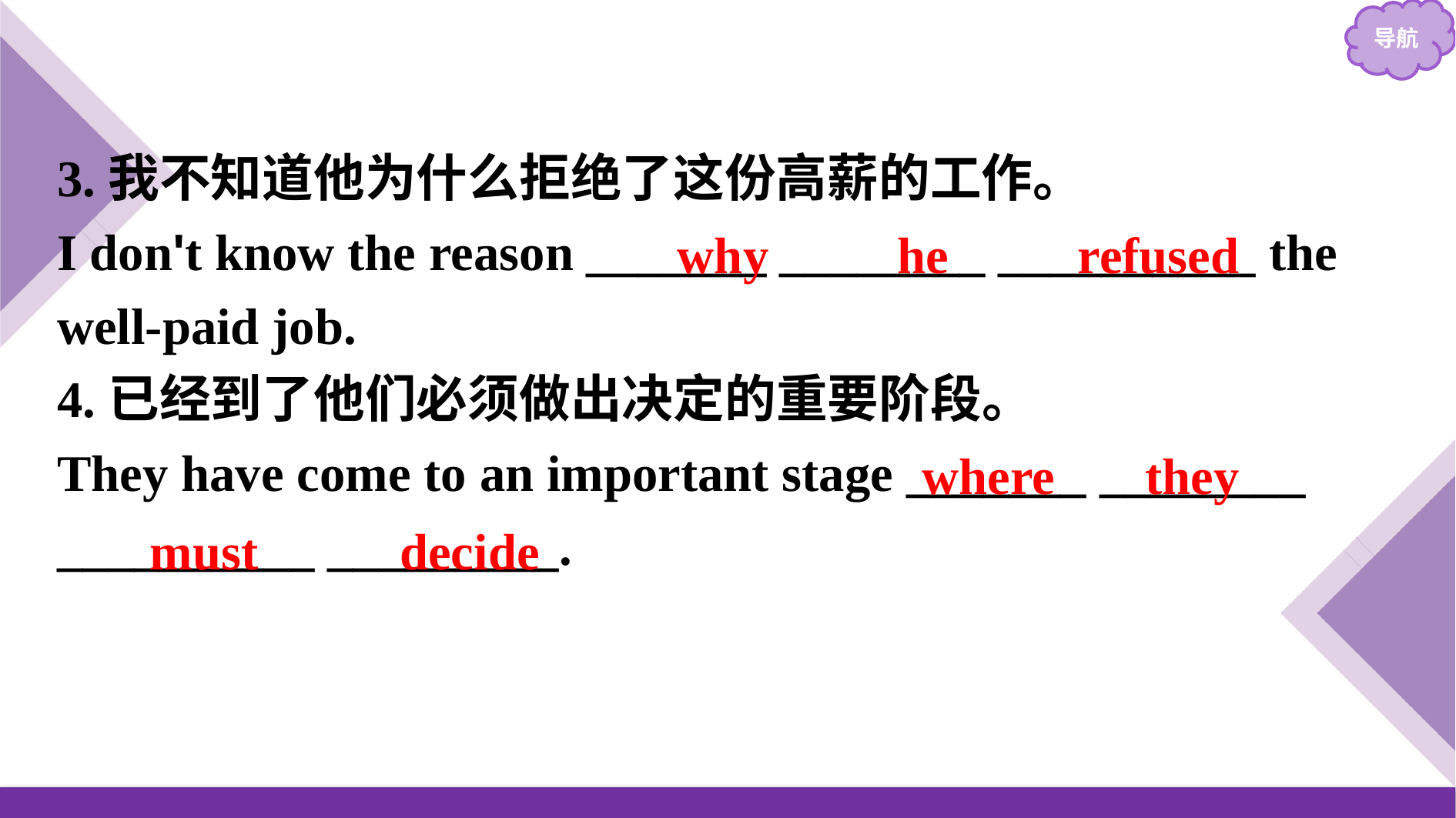

3.我不知道他为什么拒绝了这份高薪的工作。
I don't know the reason _______ ________ __________ the well-paid job.
4.已经到了他们必须做出决定的重要阶段。
They have come to an important stage _______ ________ __________ _________.
why          he          refused
where       they
must           decide